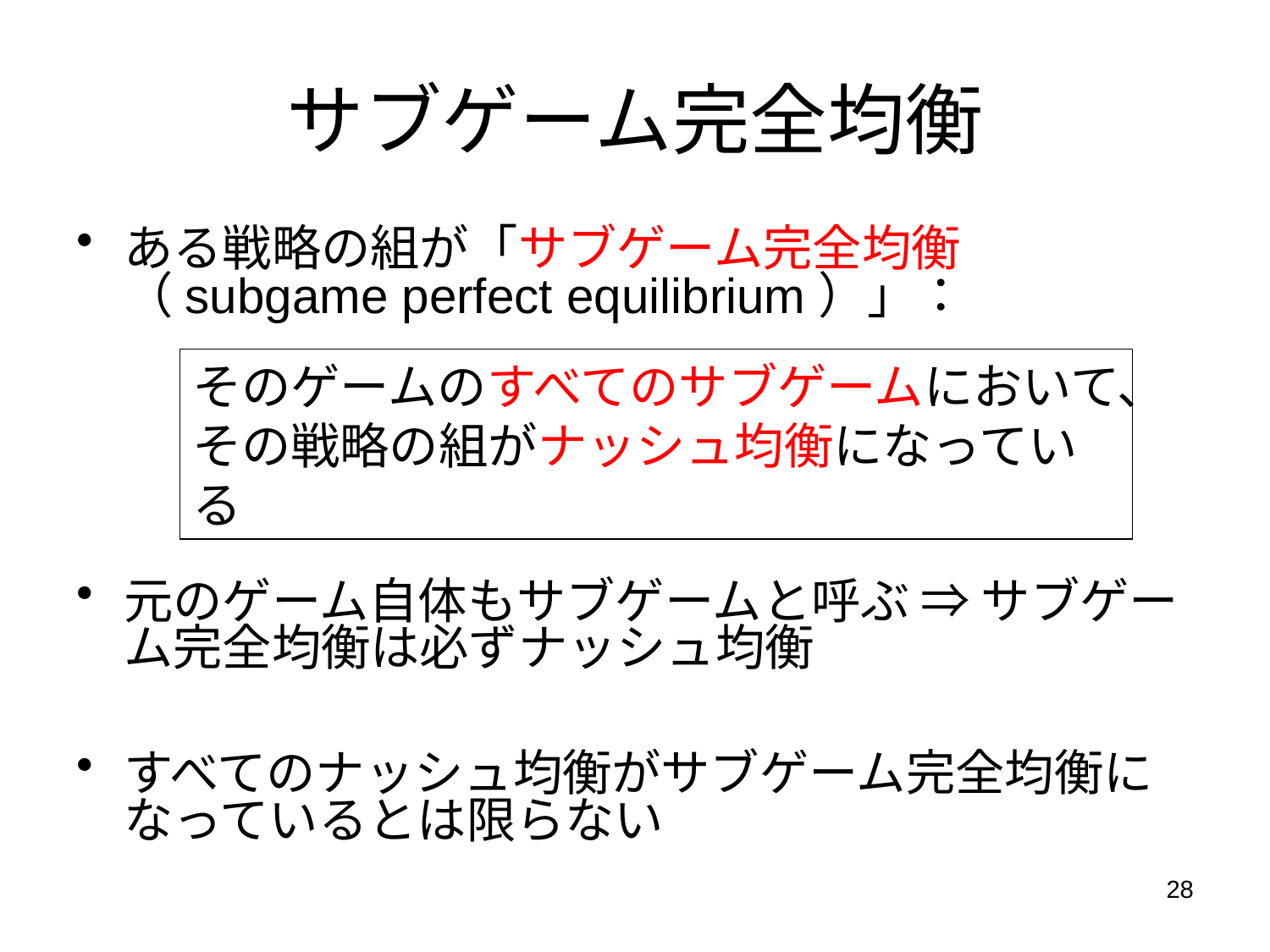

# サブゲーム完全均衡
ある戦略の組が「サブゲーム完全均衡（subgame perfect equilibrium）」：

元のゲーム自体もサブゲームと呼ぶ ⇒ サブゲーム完全均衡は必ずナッシュ均衡

すべてのナッシュ均衡がサブゲーム完全均衡になっているとは限らない
そのゲームのすべてのサブゲームにおいて、
その戦略の組がナッシュ均衡になっている
28